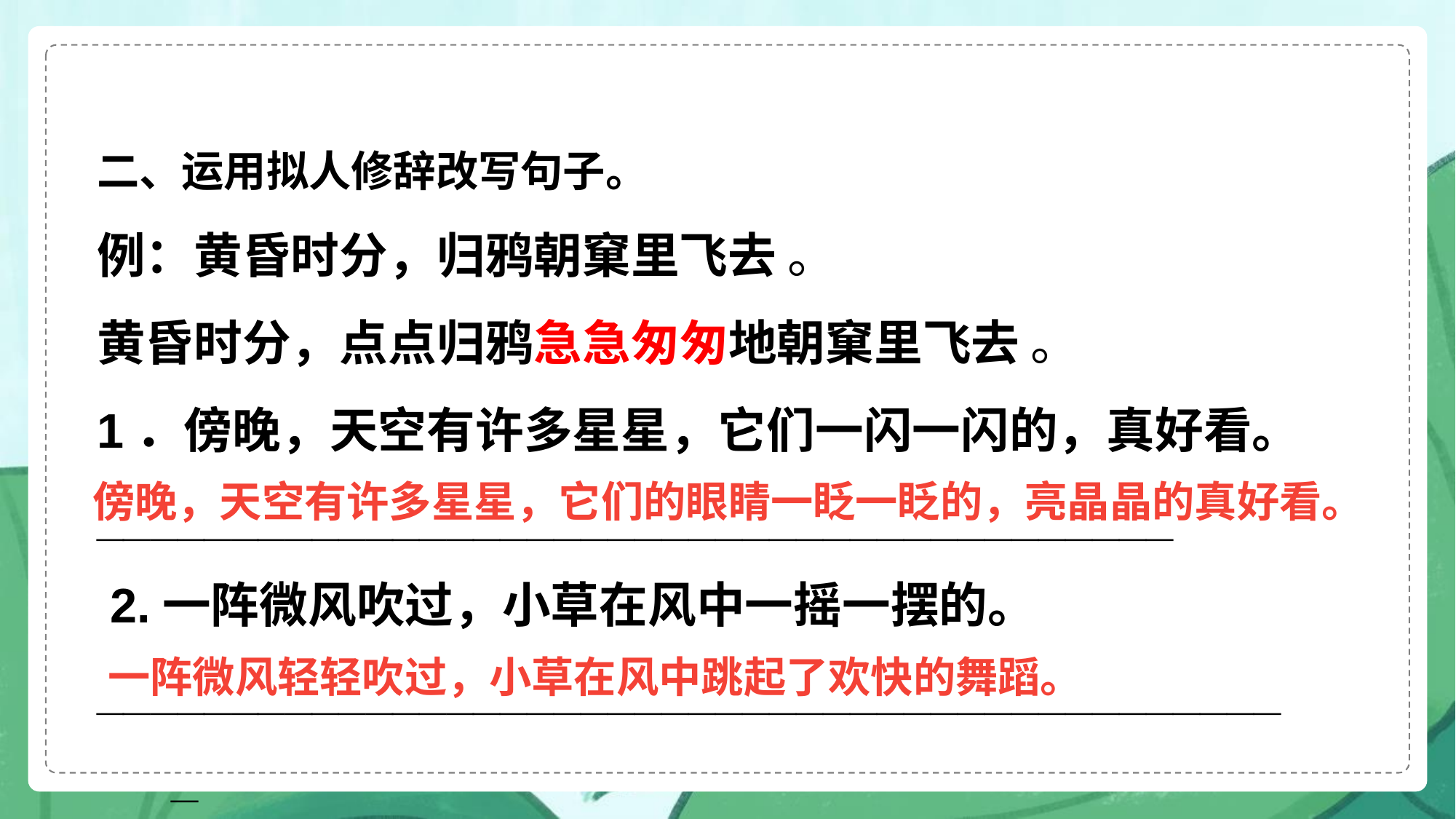

二、运用拟人修辞改写句子。
例：黄昏时分，归鸦朝窠里飞去 。
黄昏时分，点点归鸦急急匆匆地朝窠里飞去 。
1．傍晚，天空有许多星星，它们一闪一闪的，真好看。
________________________________________
 2.一阵微风吹过，小草在风中一摇一摆的。
_____________________________________________
傍晚，天空有许多星星，它们的眼睛一眨一眨的，亮晶晶的真好看。
一阵微风轻轻吹过，小草在风中跳起了欢快的舞蹈。